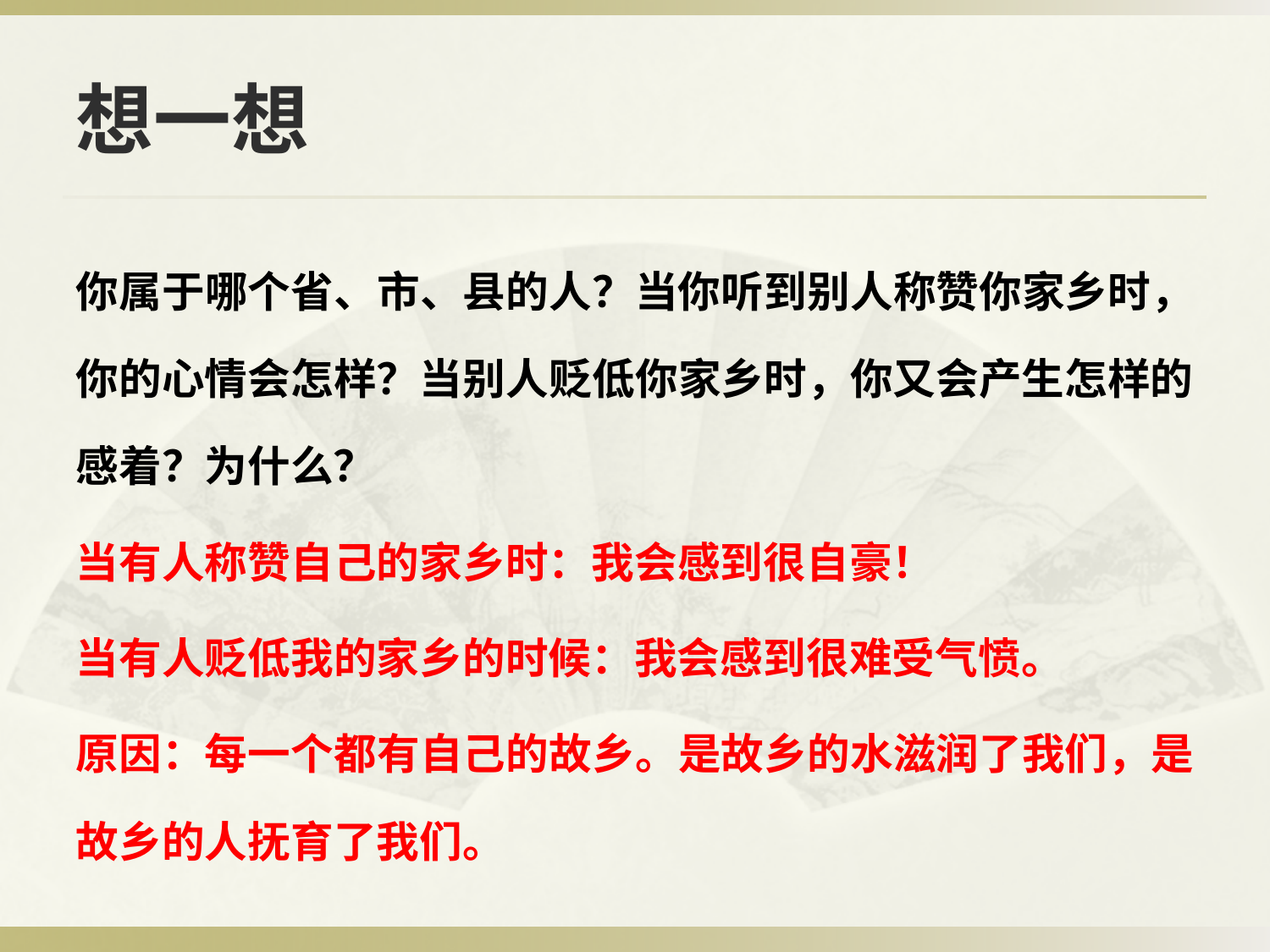

# 想一想
你属于哪个省、市、县的人？当你听到别人称赞你家乡时，你的心情会怎样？当别人贬低你家乡时，你又会产生怎样的感着？为什么？
当有人称赞自己的家乡时：我会感到很自豪！
当有人贬低我的家乡的时候：我会感到很难受气愤。
原因：每一个都有自己的故乡。是故乡的水滋润了我们，是故乡的人抚育了我们。